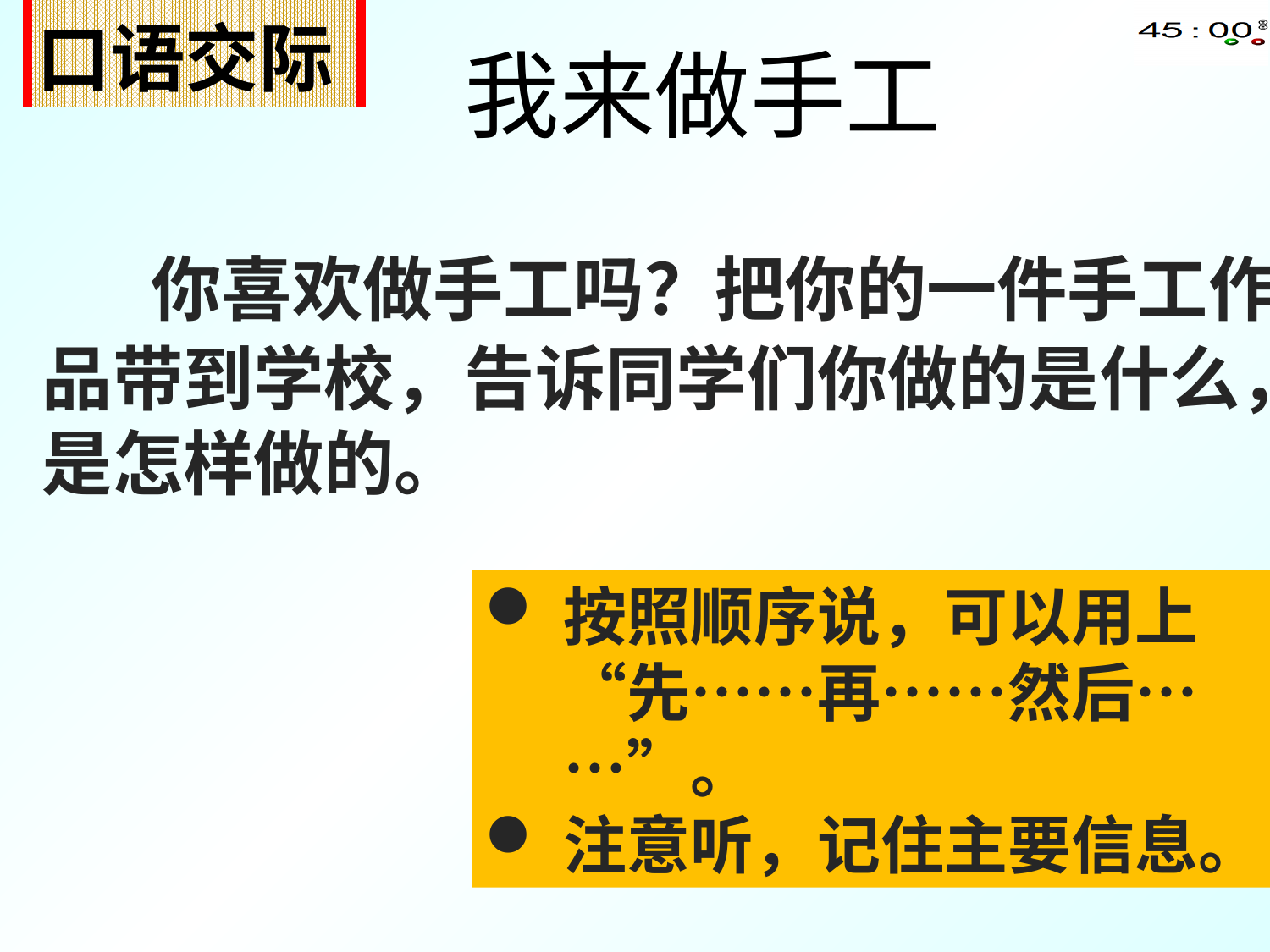

| 口语交际 |
| --- |
我来做手工
    你喜欢做手工吗？把你的一件手工作品带到学校，告诉同学们你做的是什么，是怎样做的。
按照顺序说，可以用上“先……再……然后……”。
注意听，记住主要信息。